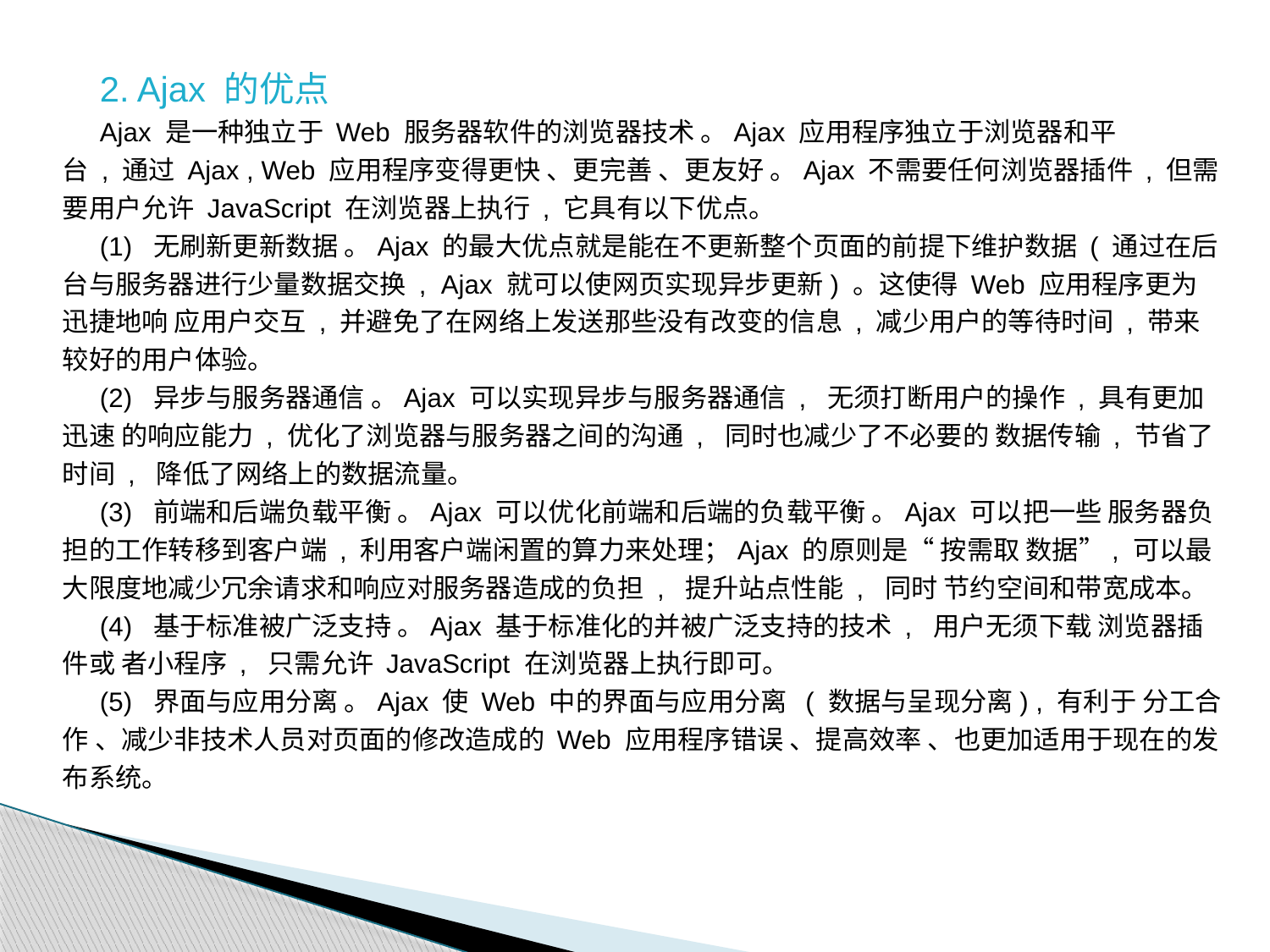

2. Ajax 的优点
     Ajax 是一种独立于 Web 服务器软件的浏览器技术 。Ajax 应用程序独立于浏览器和平
台 , 通过 Ajax , Web 应用程序变得更快 、更完善 、更友好 。Ajax 不需要任何浏览器插件 , 但需要用户允许 JavaScript 在浏览器上执行 , 它具有以下优点。
     (1)  无刷新更新数据 。Ajax 的最大优点就是能在不更新整个页面的前提下维护数据 ( 通过在后台与服务器进行少量数据交换 ,  Ajax 就可以使网页实现异步更新) 。这使得 Web 应用程序更为迅捷地响 应用户交互 , 并避免了在网络上发送那些没有改变的信息 , 减少用户的等待时间 , 带来较好的用户体验。
     (2)  异步与服务器通信 。Ajax 可以实现异步与服务器通信 ,  无须打断用户的操作 , 具有更加迅速 的响应能力 , 优化了浏览器与服务器之间的沟通 ,  同时也减少了不必要的 数据传输 , 节省了时间 ,  降低了网络上的数据流量。
     (3)  前端和后端负载平衡 。Ajax 可以优化前端和后端的负载平衡 。Ajax 可以把一些 服务器负担的工作转移到客户端 , 利用客户端闲置的算力来处理；Ajax 的原则是“ 按需取 数据”, 可以最大限度地减少冗余请求和响应对服务器造成的负担 ,  提升站点性能 ,  同时 节约空间和带宽成本。
     (4)  基于标准被广泛支持 。Ajax 基于标准化的并被广泛支持的技术 ,  用户无须下载 浏览器插件或 者小程序 ,  只需允许 JavaScript 在浏览器上执行即可。
     (5)  界面与应用分离 。Ajax 使 Web 中的界面与应用分离  ( 数据与呈现分离) , 有利于 分工合作 、减少非技术人员对页面的修改造成的 Web 应用程序错误 、提高效率 、也更加适用于现在的发布系统。